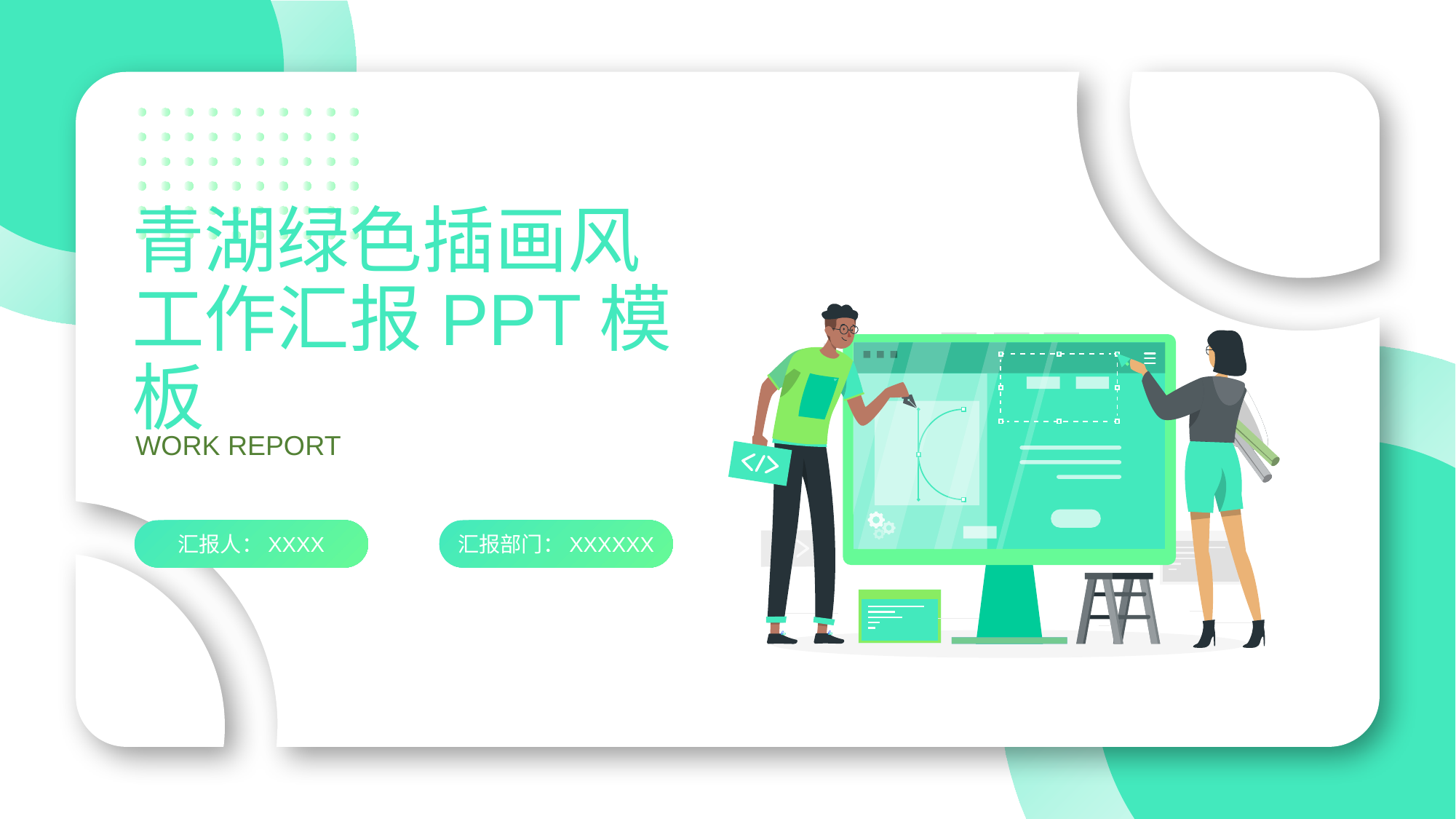

# 青湖绿色插画风 工作汇报PPT模板
WORK REPORT
汇报人：XXXX
汇报部门：XXXXXX